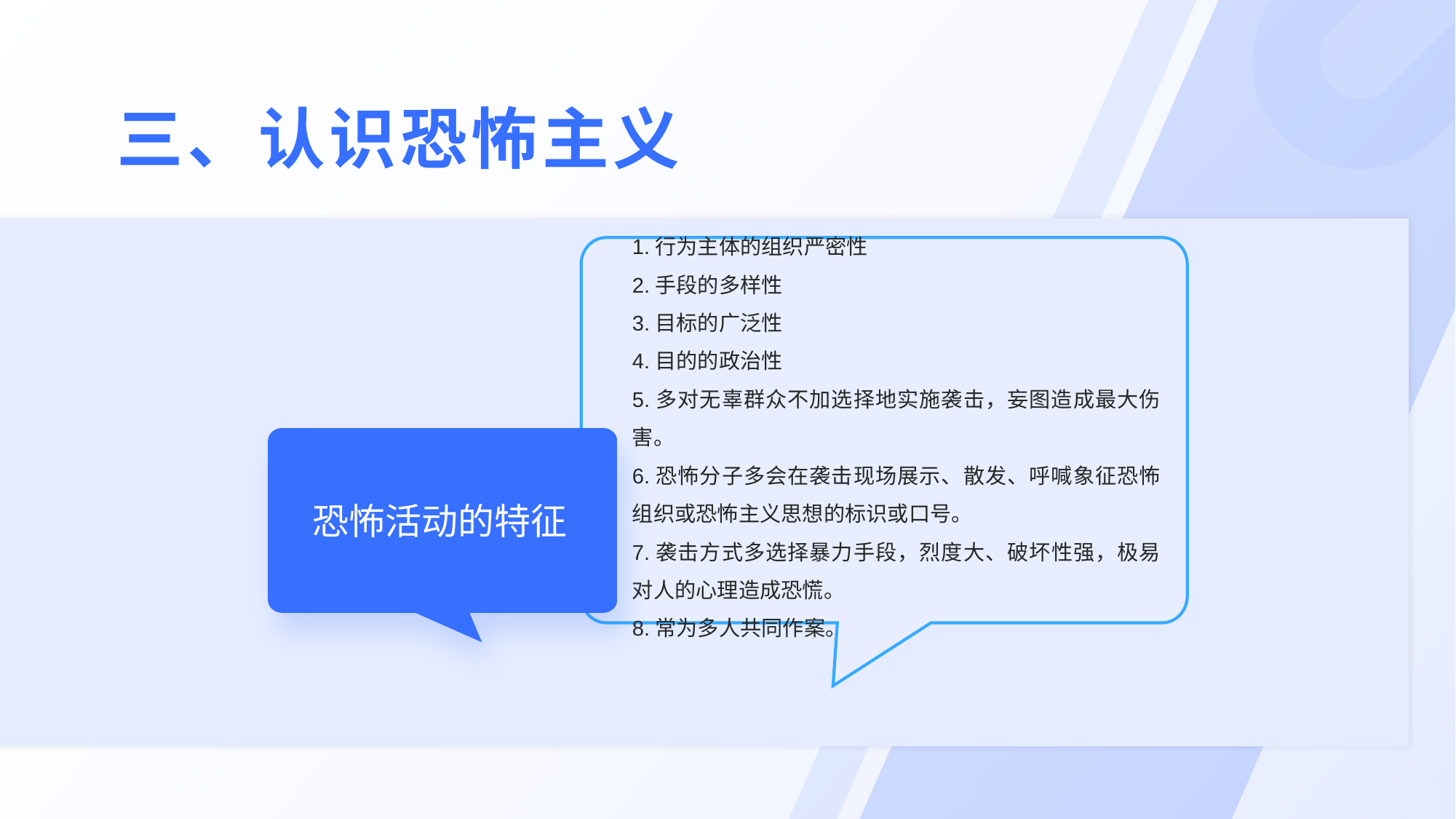

三、认识恐怖主义

1.行为主体的组织严密性
2.手段的多样性
3.目标的广泛性
4.目的的政治性
5.多对无辜群众不加选择地实施袭击，妄图造成最大伤害。
6.恐怖分子多会在袭击现场展示、散发、呼喊象征恐怖组织或恐怖主义思想的标识或口号。
7.袭击方式多选择暴力手段，烈度大、破坏性强，极易对人的心理造成恐慌。
8.常为多人共同作案。

恐怖活动的特征